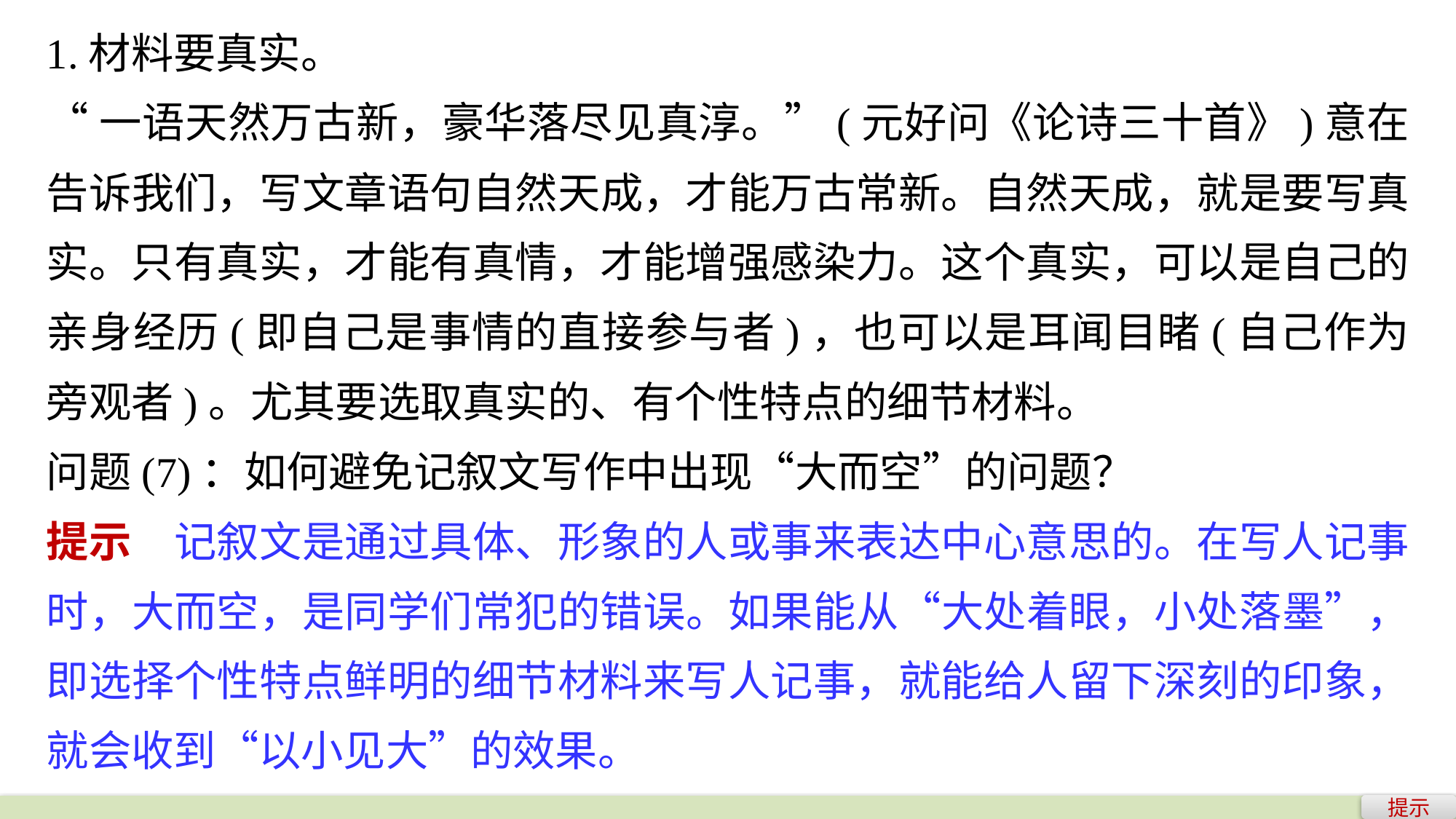

1.材料要真实。
“一语天然万古新，豪华落尽见真淳。”(元好问《论诗三十首》)意在告诉我们，写文章语句自然天成，才能万古常新。自然天成，就是要写真实。只有真实，才能有真情，才能增强感染力。这个真实，可以是自己的亲身经历(即自己是事情的直接参与者)，也可以是耳闻目睹(自己作为旁观者)。尤其要选取真实的、有个性特点的细节材料。
问题(7)：如何避免记叙文写作中出现“大而空”的问题？
提示　记叙文是通过具体、形象的人或事来表达中心意思的。在写人记事时，大而空，是同学们常犯的错误。如果能从“大处着眼，小处落墨”，即选择个性特点鲜明的细节材料来写人记事，就能给人留下深刻的印象，就会收到“以小见大”的效果。
提示